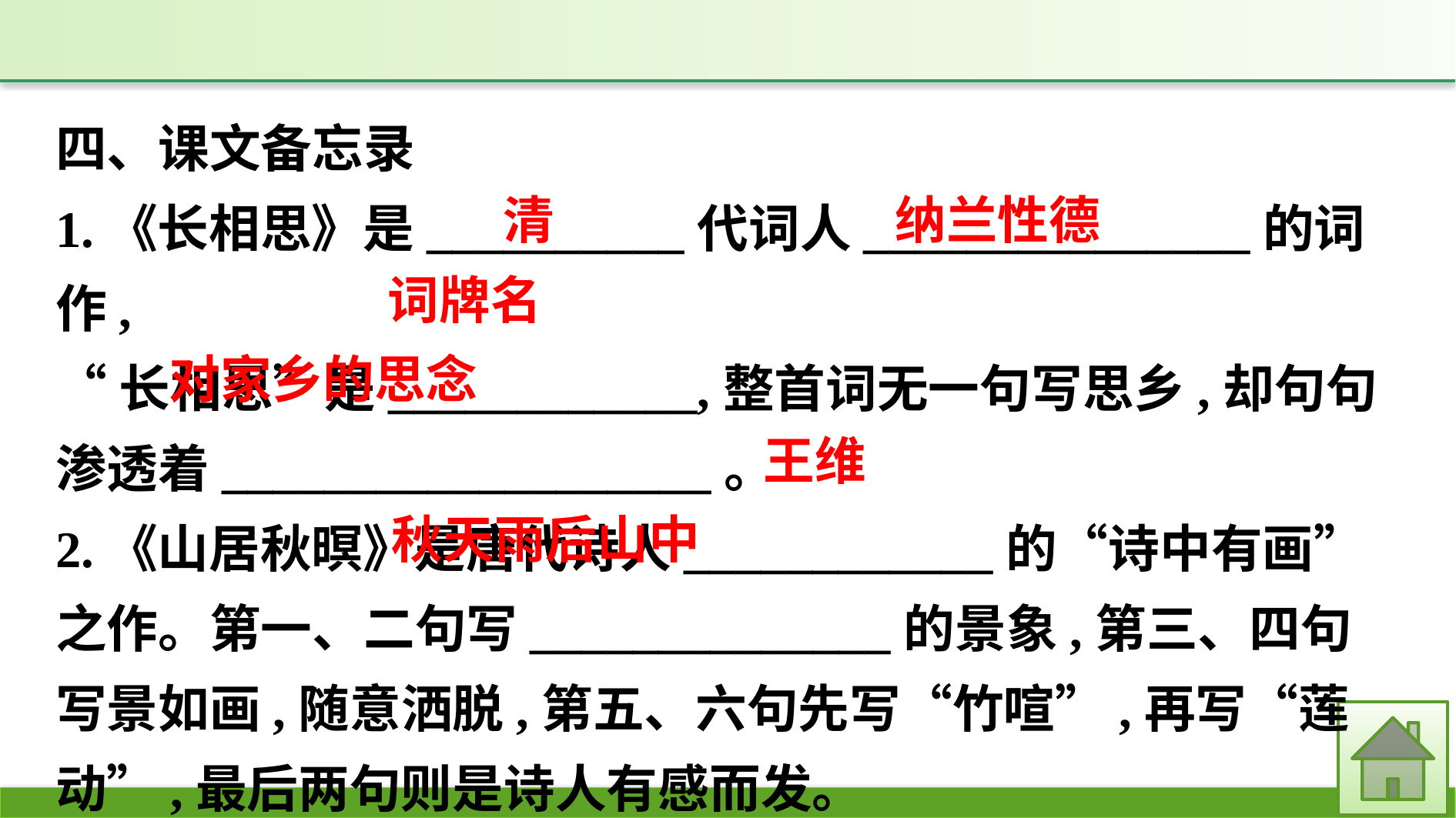

四、课文备忘录
1.《长相思》是__________代词人_______________的词作,
“长相思”是____________,整首词无一句写思乡,却句句渗透着___________________。
2.《山居秋暝》是唐代诗人____________的“诗中有画”之作。第一、二句写______________的景象,第三、四句写景如画,随意洒脱,第五、六句先写“竹喧”,再写“莲动”,最后两句则是诗人有感而发。
纳兰性德
清
词牌名
对家乡的思念
王维
秋天雨后山中